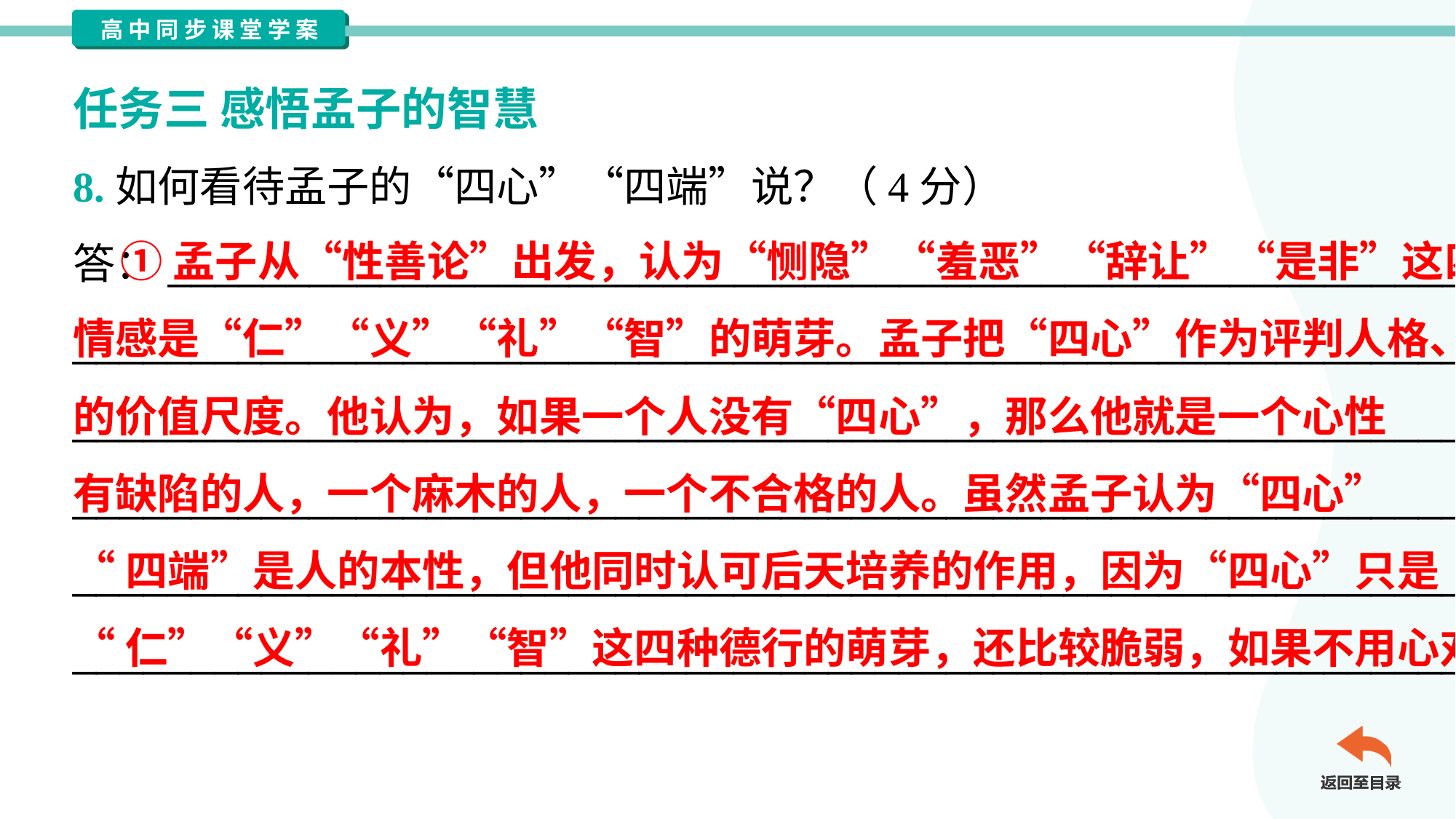

任务三 感悟孟子的智慧
8.如何看待孟子的“四心”“四端”说？（4分）
答：_________________________________________________________
_____________________________________________________________
_____________________________________________________________
_____________________________________________________________
_____________________________________________________________
_____________________________________________________________
     ①孟子从“性善论”出发，认为“恻隐”“羞恶”“辞让”“是非”这四种
情感是“仁”“义”“礼”“智”的萌芽。孟子把“四心”作为评判人格、心性
的价值尺度。他认为，如果一个人没有“四心”，那么他就是一个心性
有缺陷的人，一个麻木的人，一个不合格的人。虽然孟子认为“四心”
“四端”是人的本性，但他同时认可后天培养的作用，因为“四心”只是
“仁”“义”“礼”“智”这四种德行的萌芽，还比较脆弱，如果不用心对其